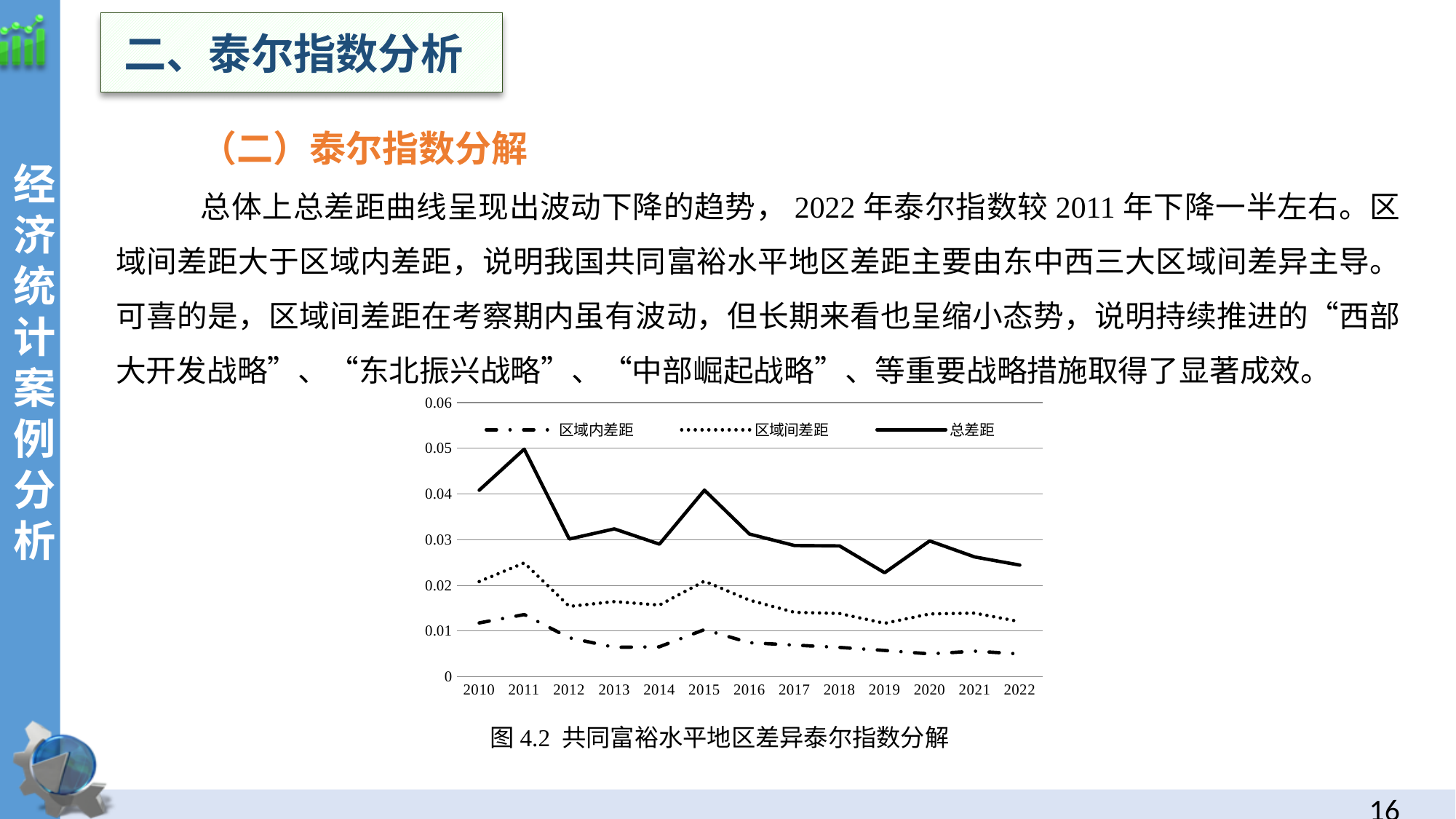

二、泰尔指数分析
（二）泰尔指数分解
总体上总差距曲线呈现出波动下降的趋势，2022年泰尔指数较2011年下降一半左右。区域间差距大于区域内差距，说明我国共同富裕水平地区差距主要由东中西三大区域间差异主导。可喜的是，区域间差距在考察期内虽有波动，但长期来看也呈缩小态势，说明持续推进的“西部大开发战略”、“东北振兴战略”、“中部崛起战略”、等重要战略措施取得了显著成效。
经
济统计案例分析

### Chart

| Category | 区域内差距 | 区域间差距 | 总差距 |
|---|---|---|---|
| 2010 | 0.0117735538340231 | 0.00904139014396814 | 0.0199997263221537 |
| 2011 | 0.0135942363372538 | 0.0113109128195813 | 0.0249051491568351 |
| 2012 | 0.00851854272513127 | 0.0068708039856767 | 0.0147527004880424 |
| 2013 | 0.00643389234007707 | 0.0100093056647932 | 0.0159142849151342 |
| 2014 | 0.00655235708268135 | 0.00912046471391812 | 0.0133400104734744 |
| 2015 | 0.0103197738341239 | 0.0106014988823591 | 0.0199149320227519 |
| 2016 | 0.00743377010414051 | 0.00932728758349537 | 0.0144623083068143 |
| 2017 | 0.00691752075081247 | 0.0071668766481007 | 0.0146310171277261 |
| 2018 | 0.0064157242815482 | 0.00741706443757517 | 0.0147990607278908 |
| 2019 | 0.00575000572924689 | 0.0059369769159755 | 0.0110637360220751 |
| 2020 | 0.00500398661913527 | 0.00873311407613868 | 0.0159850257985021 |
| 2021 | 0.00559271202295807 | 0.00832745381369023 | 0.0122798822495245 |
| 2022 | 0.00497949595677034 | 0.00707469169614296 | 0.0123747733444916 |
图4.2 共同富裕水平地区差异泰尔指数分解
16